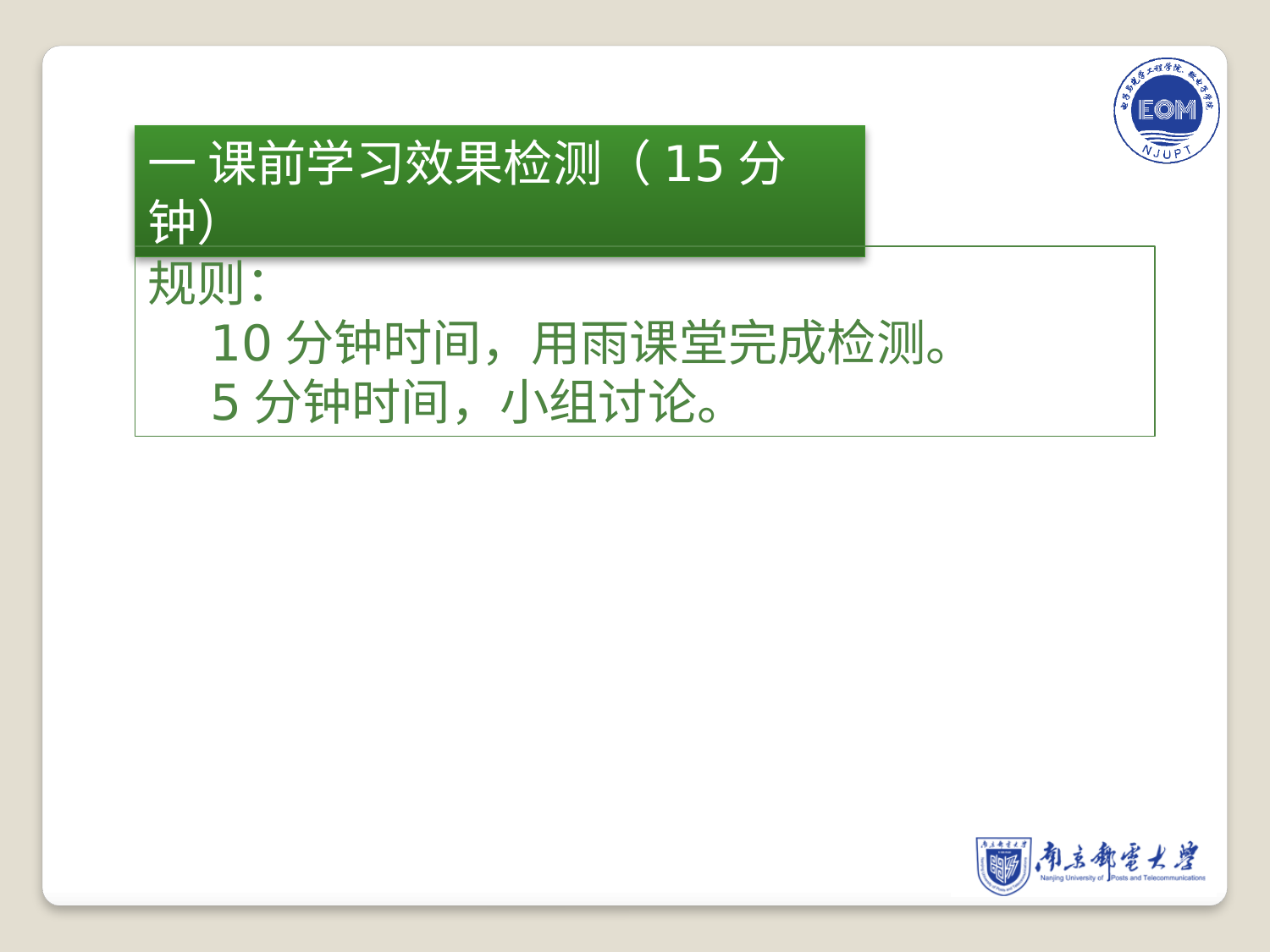

一 课前学习效果检测（15分钟）
规则：
    10分钟时间，用雨课堂完成检测。
    5分钟时间，小组讨论。